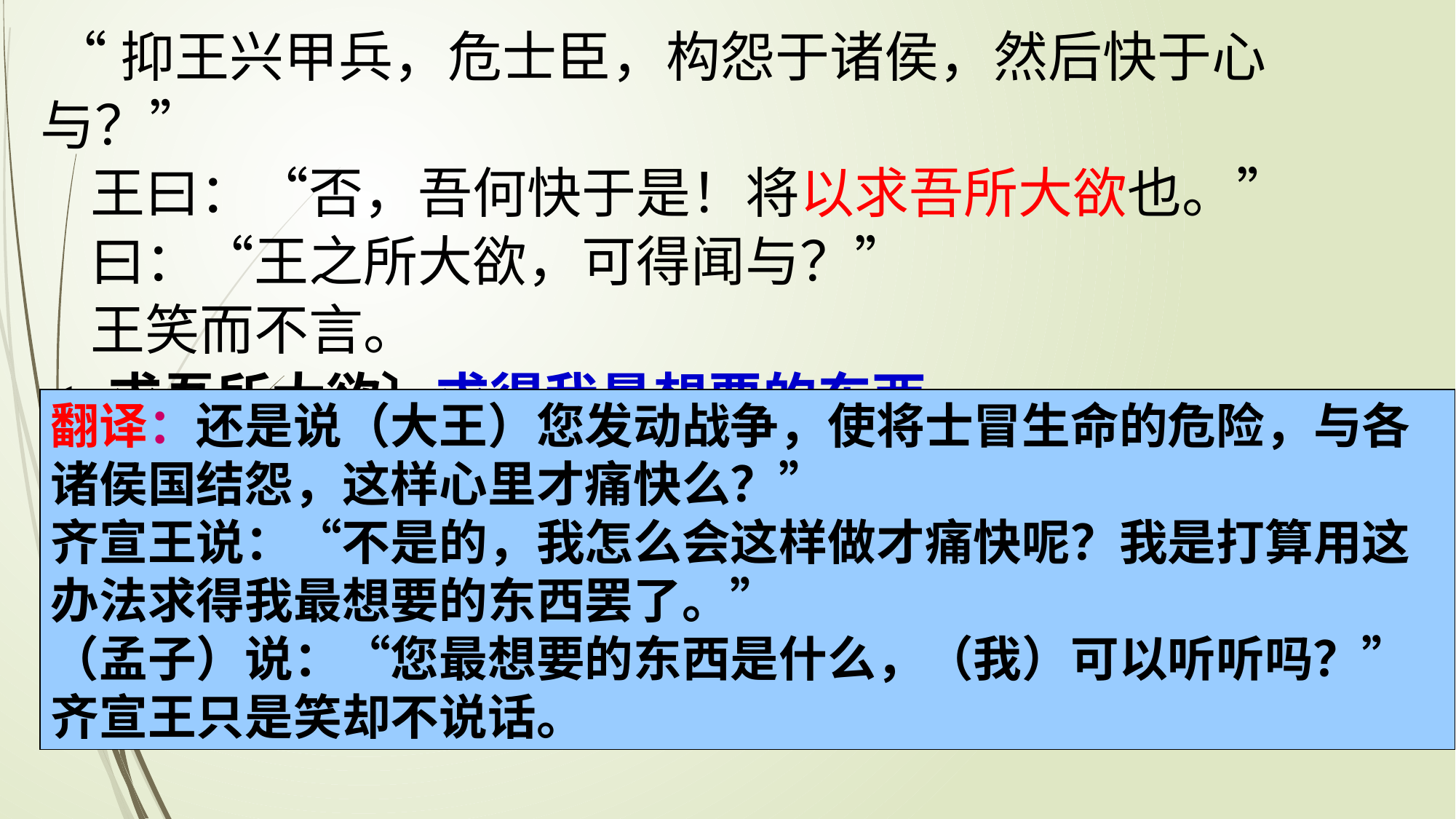

“抑王兴甲兵，危士臣，构怨于诸侯，然后快于心与？”
   王曰：“否，吾何快于是！将以求吾所大欲也。”
   曰：“王之所大欲，可得闻与？”
   王笑而不言。
﹝求吾所大欲〕求得我最想要的东西。
翻译：还是说（大王）您发动战争，使将士冒生命的危险，与各诸侯国结怨，这样心里才痛快么？”
齐宣王说：“不是的，我怎么会这样做才痛快呢？我是打算用这办法求得我最想要的东西罢了。”
（孟子）说：“您最想要的东西是什么，（我）可以听听吗？”
齐宣王只是笑却不说话。